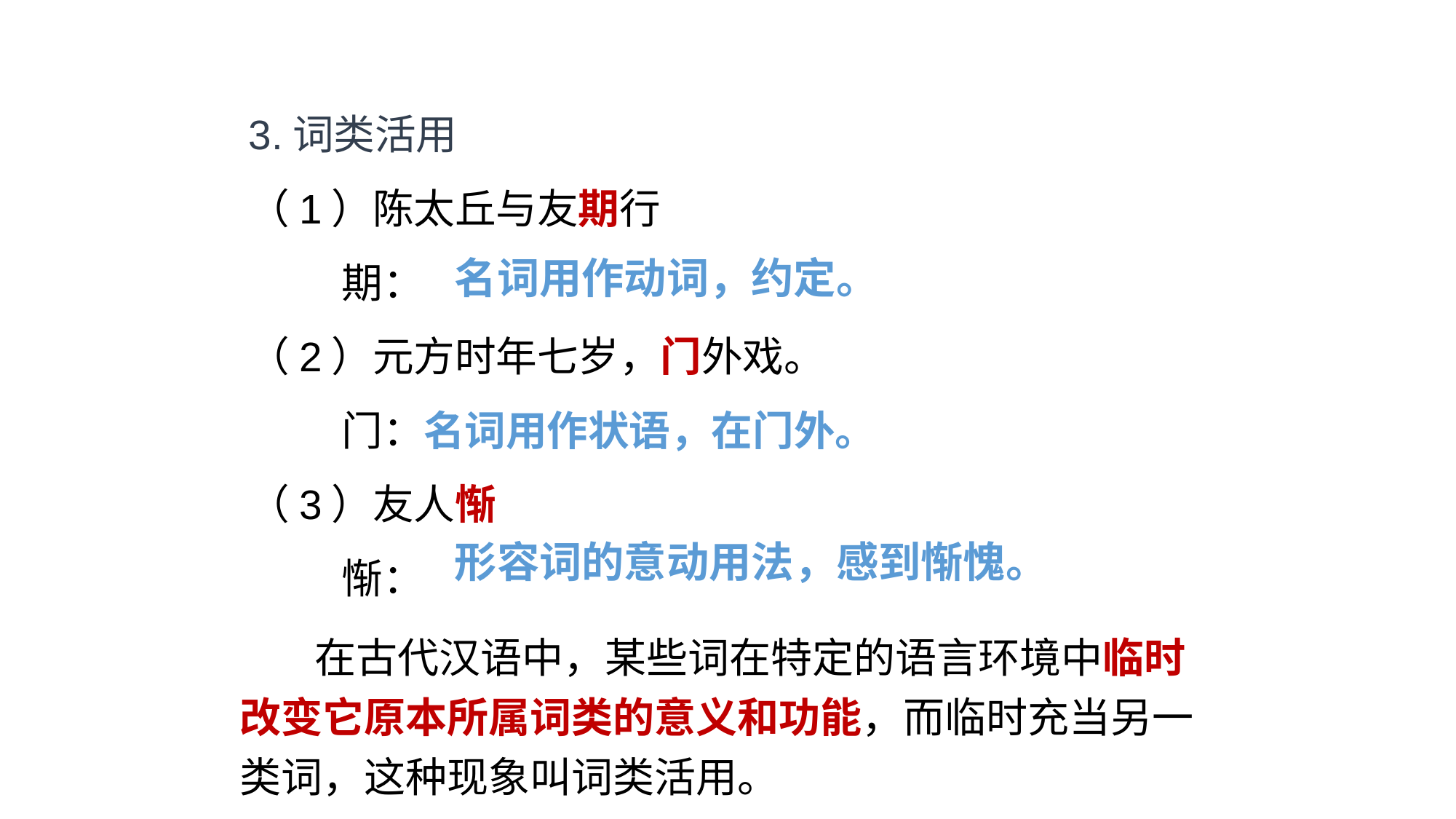

3.词类活用
（1）陈太丘与友期行
         期：
（2）元方时年七岁，门外戏。
         门：名词用作状语，在门外。
（3）友人惭
         惭：
名词用作动词，约定。
形容词的意动用法，感到惭愧。
       在古代汉语中，某些词在特定的语言环境中临时改变它原本所属词类的意义和功能，而临时充当另一类词，这种现象叫词类活用。